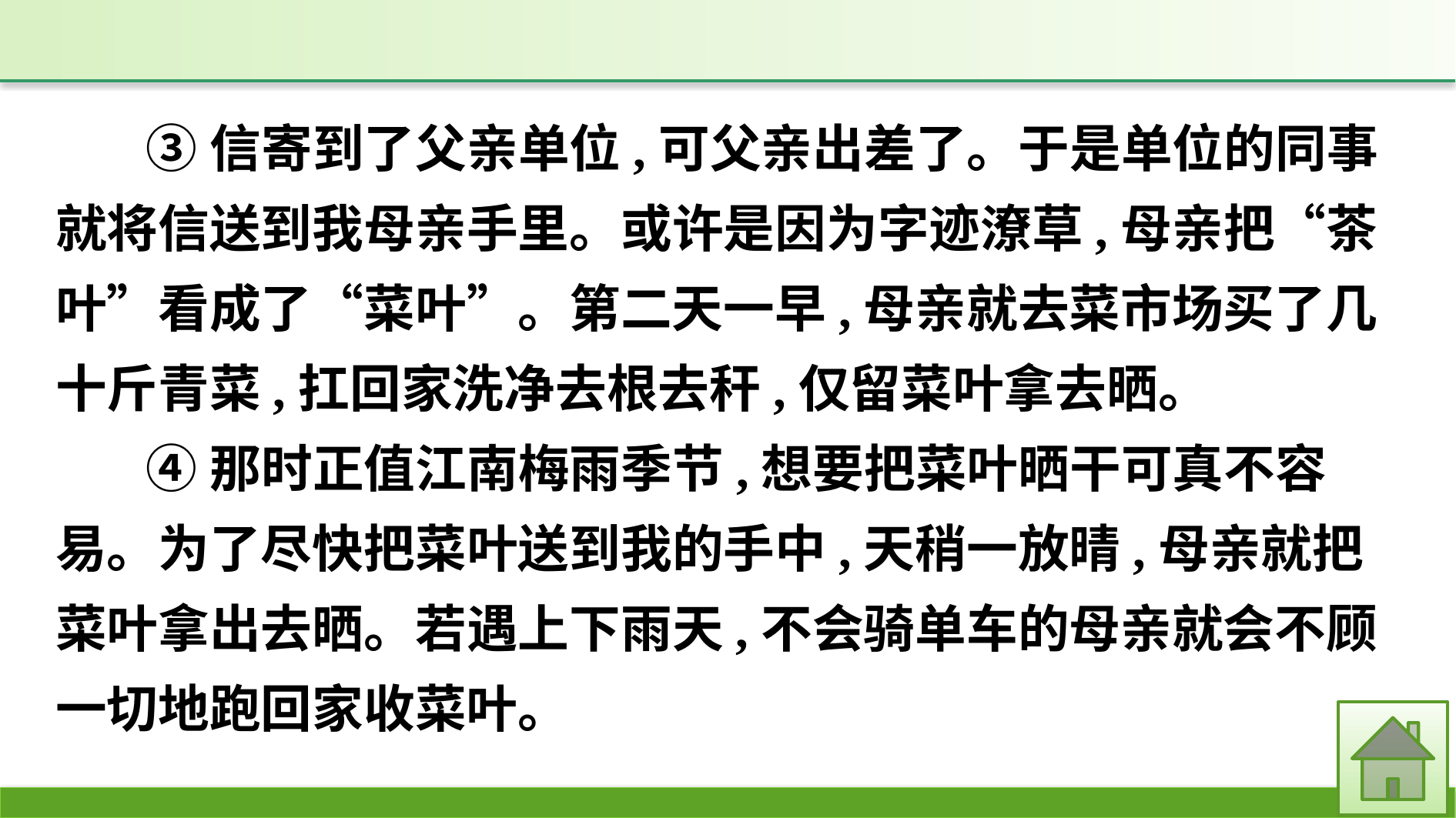

③信寄到了父亲单位,可父亲出差了。于是单位的同事就将信送到我母亲手里。或许是因为字迹潦草,母亲把“茶叶”看成了“菜叶”。第二天一早,母亲就去菜市场买了几十斤青菜,扛回家洗净去根去秆,仅留菜叶拿去晒。
④那时正值江南梅雨季节,想要把菜叶晒干可真不容易。为了尽快把菜叶送到我的手中,天稍一放晴,母亲就把菜叶拿出去晒。若遇上下雨天,不会骑单车的母亲就会不顾一切地跑回家收菜叶。